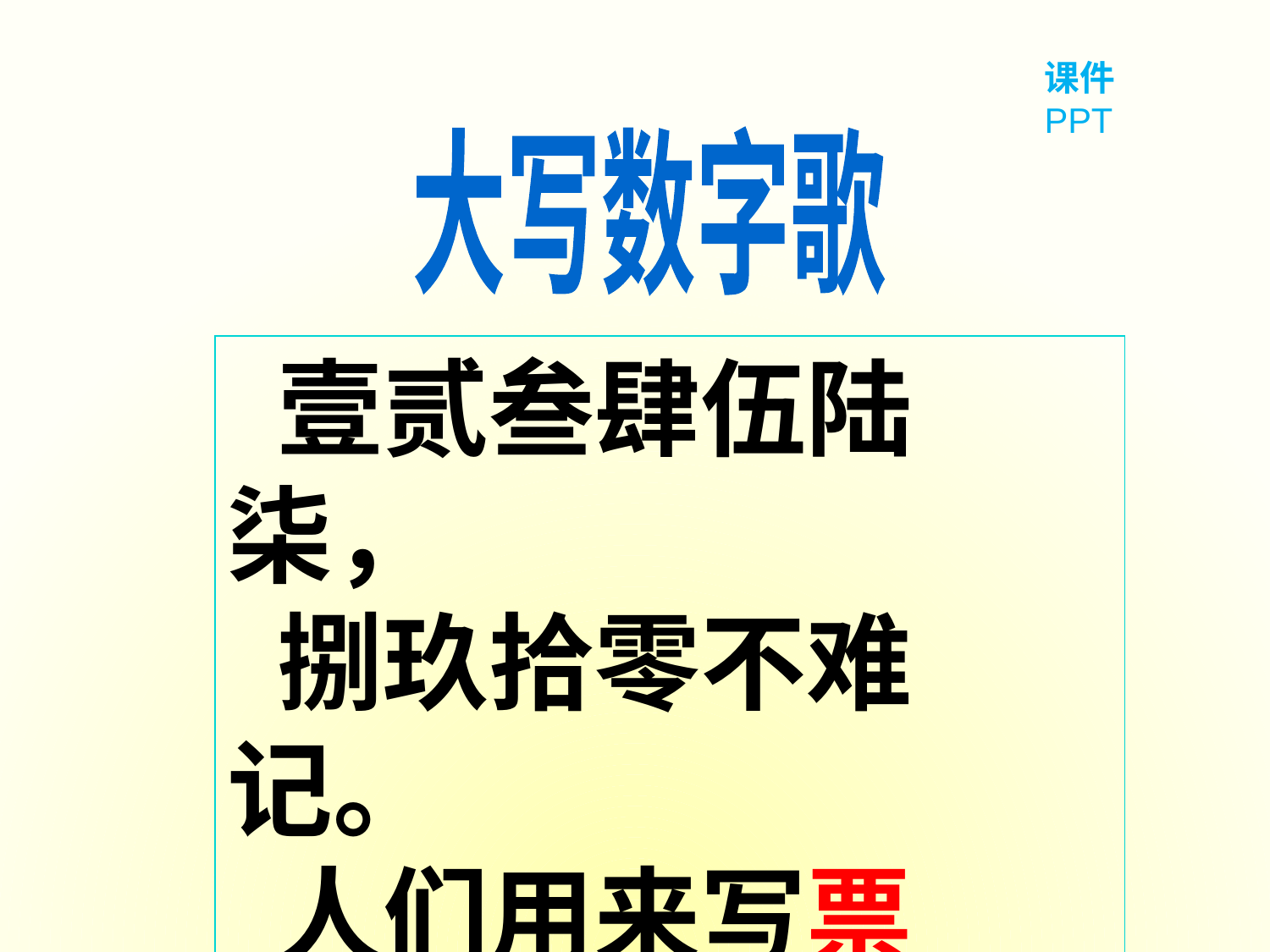

课件PPT
大写数字歌
 壹贰叁肆伍陆柒，
 捌玖拾零不难记。
 人们用来写票据，
 要想改写不容易。